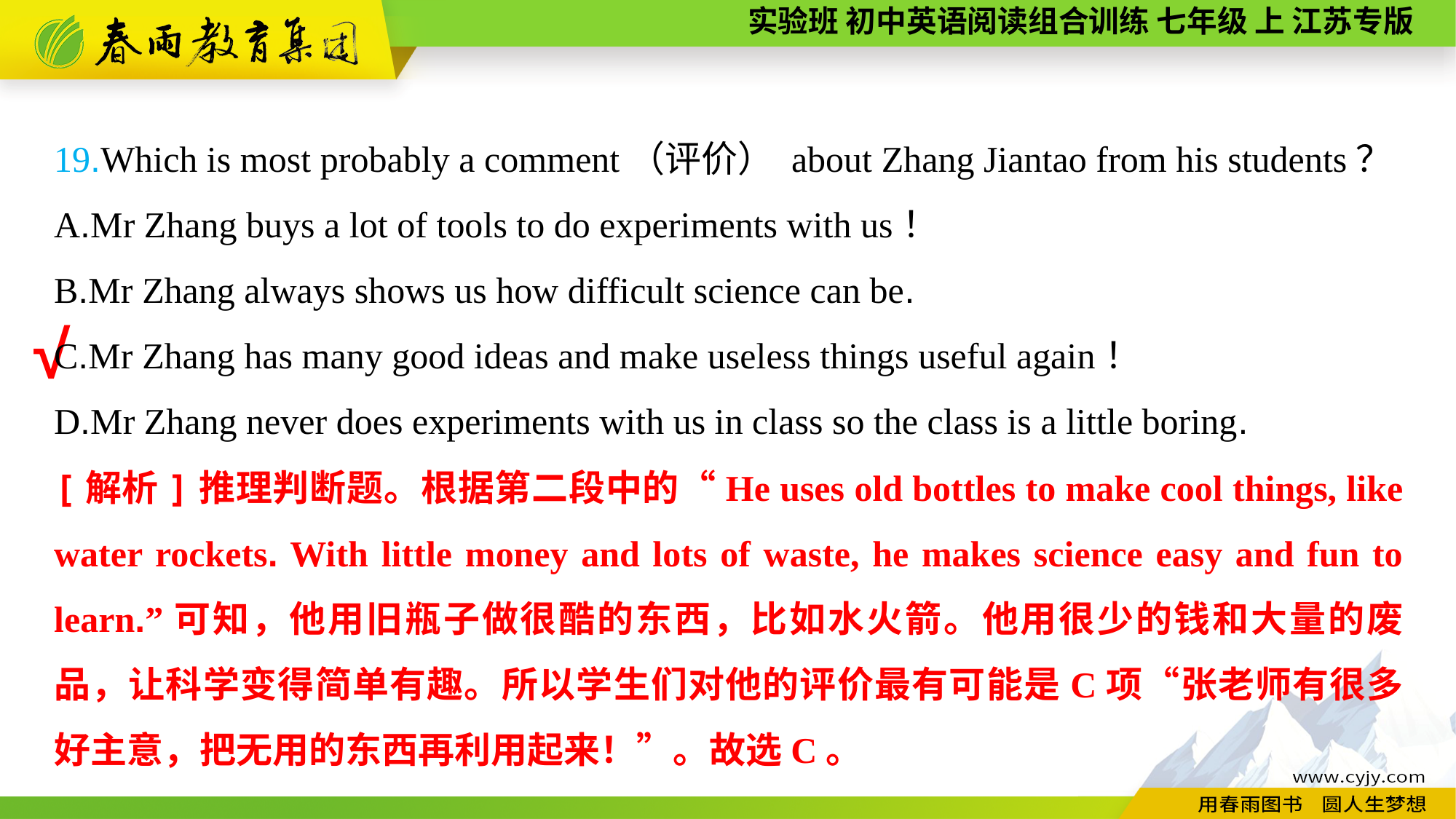

19.Which is most probably a comment（评价） about Zhang Jiantao from his students？
A.Mr Zhang buys a lot of tools to do experiments with us！
B.Mr Zhang always shows us how difficult science can be.
C.Mr Zhang has many good ideas and make useless things useful again！
D.Mr Zhang never does experiments with us in class so the class is a little boring.
√
[解析]推理判断题。根据第二段中的“He uses old bottles to make cool things, like water rockets. With little money and lots of waste, he makes science easy and fun to learn.”可知，他用旧瓶子做很酷的东西，比如水火箭。他用很少的钱和大量的废品，让科学变得简单有趣。所以学生们对他的评价最有可能是C项“张老师有很多好主意，把无用的东西再利用起来！”。故选C。